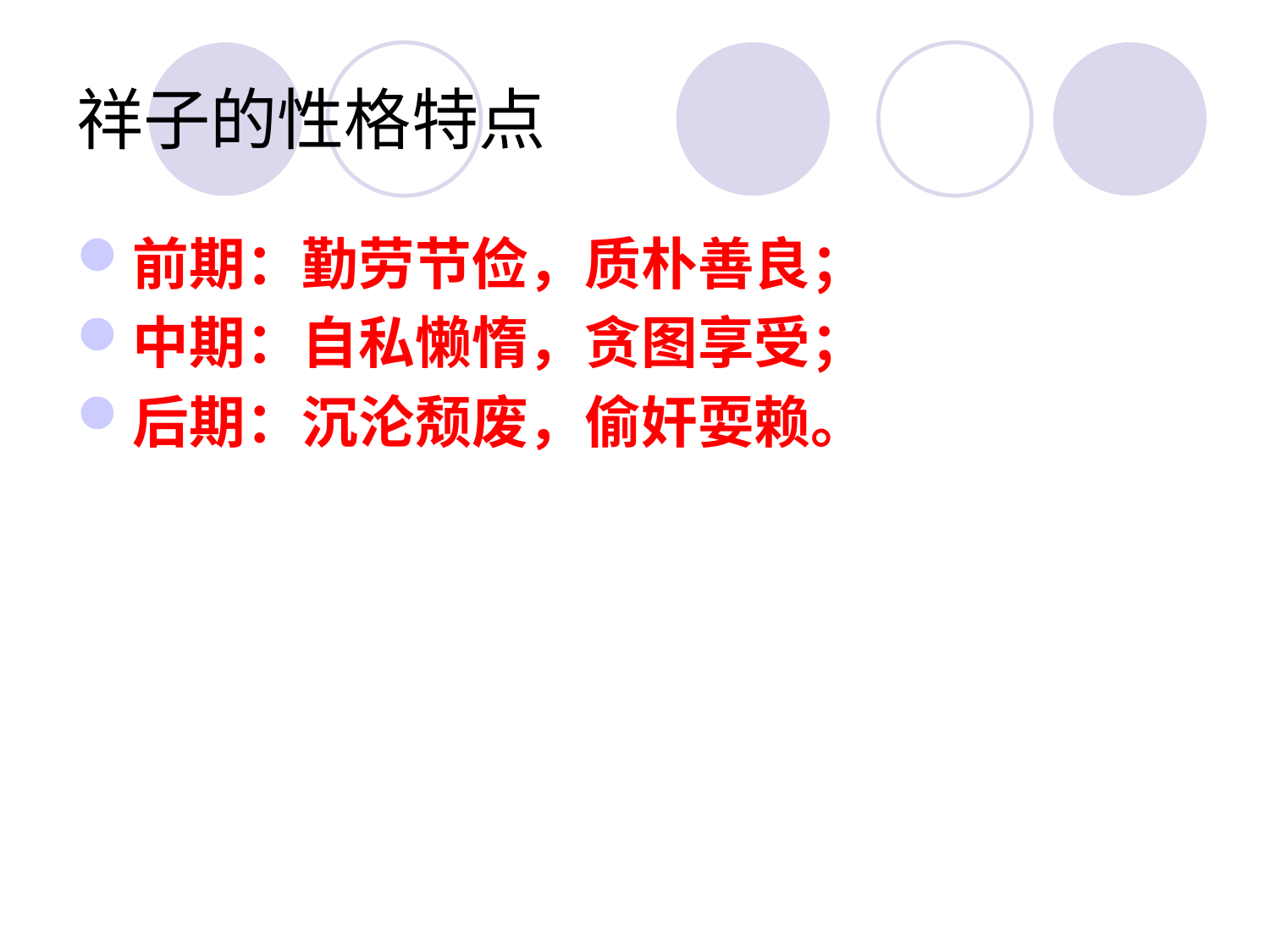

# 祥子的性格特点
前期：勤劳节俭，质朴善良；
中期：自私懒惰，贪图享受；
后期：沉沦颓废，偷奸耍赖。